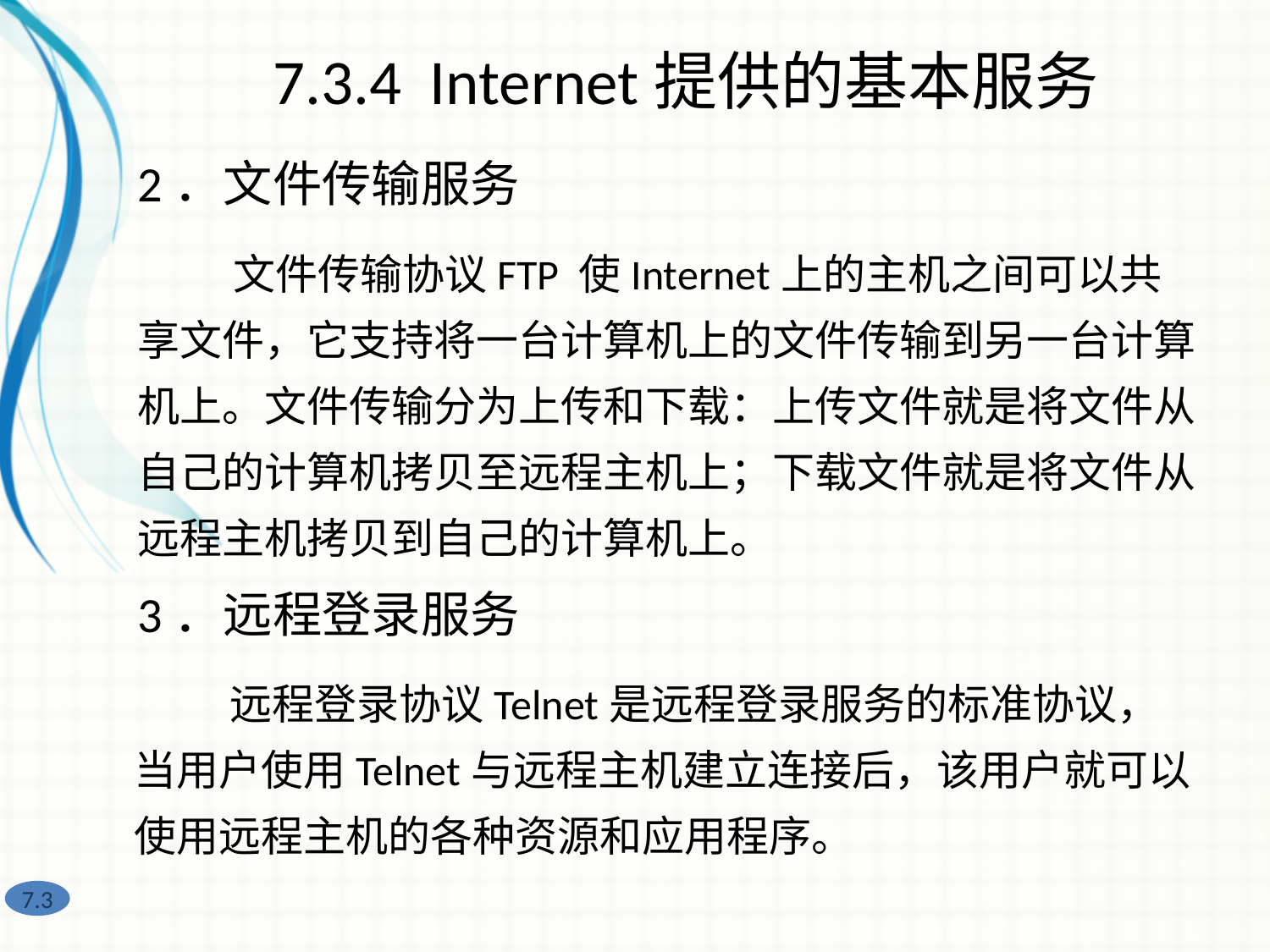

7.3.4  Internet提供的基本服务
2．文件传输服务
         文件传输协议FTP 使Internet上的主机之间可以共享文件，它支持将一台计算机上的文件传输到另一台计算机上。文件传输分为上传和下载：上传文件就是将文件从自己的计算机拷贝至远程主机上；下载文件就是将文件从远程主机拷贝到自己的计算机上。
3．远程登录服务
         远程登录协议Telnet是远程登录服务的标准协议，当用户使用Telnet与远程主机建立连接后，该用户就可以使用远程主机的各种资源和应用程序。